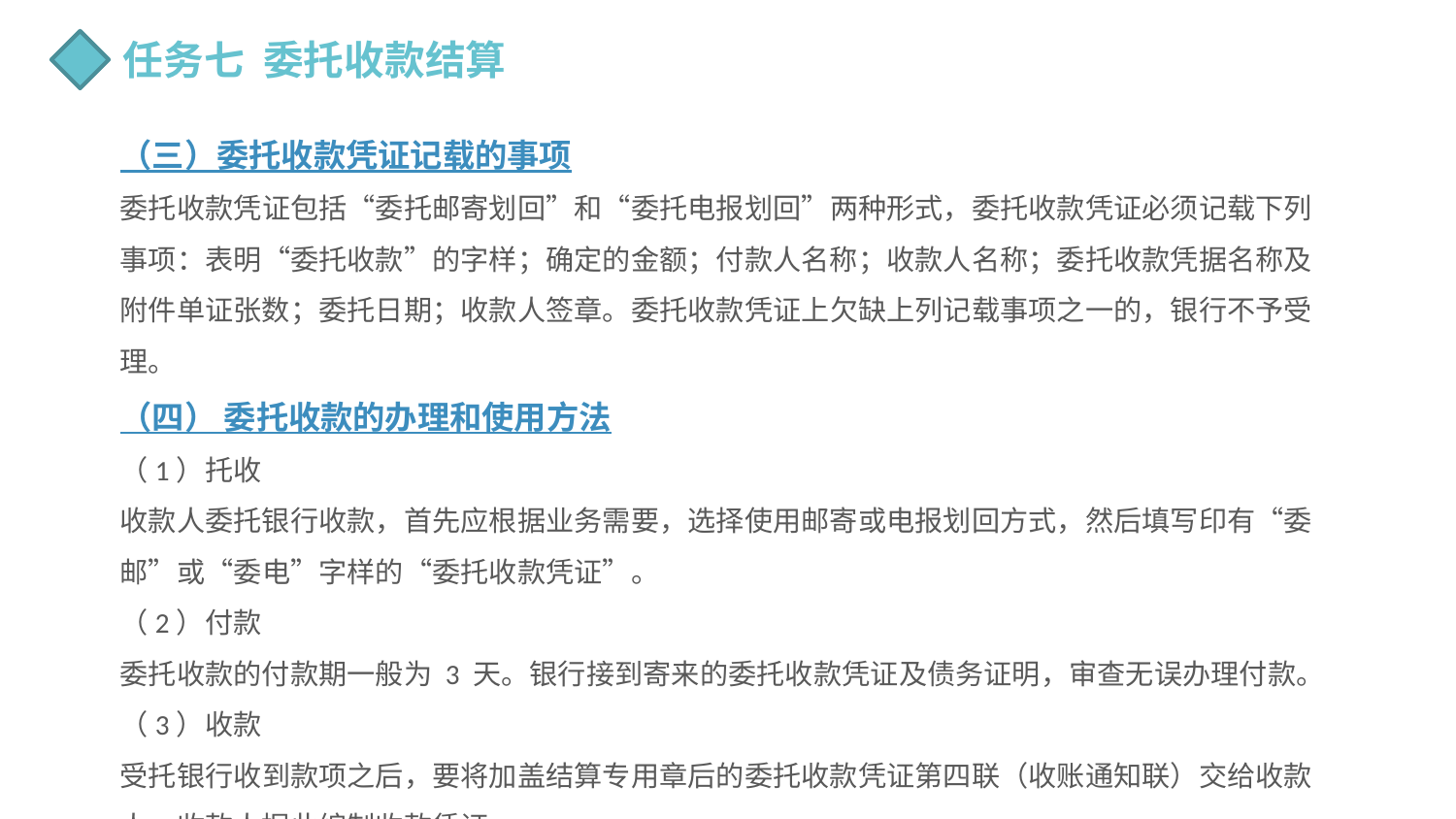

任务七  委托收款结算

（三）委托收款凭证记载的事项
委托收款凭证包括“委托邮寄划回”和“委托电报划回”两种形式，委托收款凭证必须记载下列事项：表明“委托收款”的字样；确定的金额；付款人名称；收款人名称；委托收款凭据名称及附件单证张数；委托日期；收款人签章。委托收款凭证上欠缺上列记载事项之一的，银行不予受理。
（四） 委托收款的办理和使用方法
（1）托收
收款人委托银行收款，首先应根据业务需要，选择使用邮寄或电报划回方式，然后填写印有“委邮”或“委电”字样的“委托收款凭证”。
（2）付款
委托收款的付款期一般为 3 天。银行接到寄来的委托收款凭证及债务证明，审查无误办理付款。（3）收款
受托银行收到款项之后，要将加盖结算专用章后的委托收款凭证第四联（收账通知联）交给收款人。收款人据此编制收款凭证。